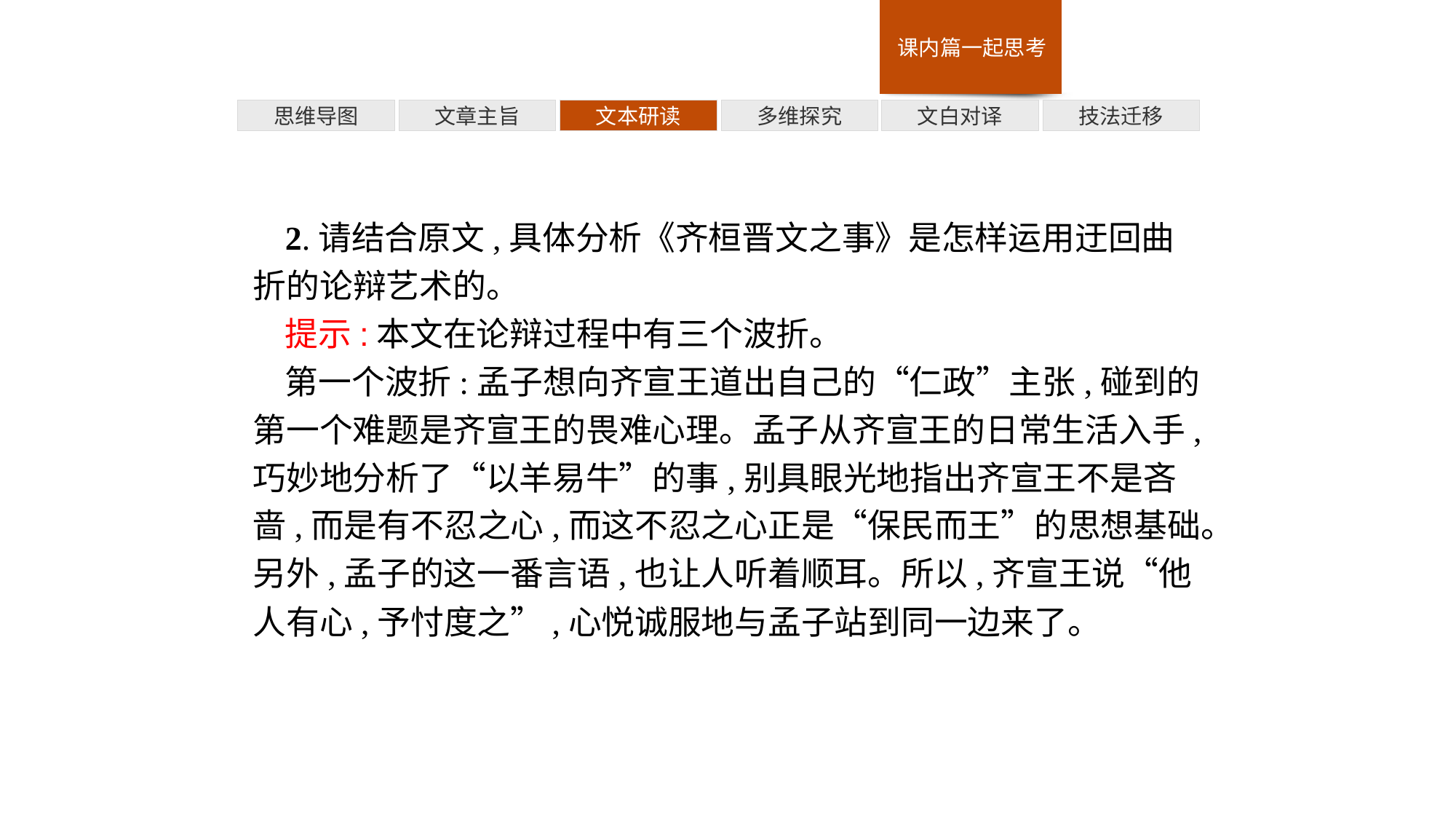

多维探究
技法迁移
思维导图
文章主旨
文本研读
文白对译
2.请结合原文,具体分析《齐桓晋文之事》是怎样运用迂回曲折的论辩艺术的。
提示:本文在论辩过程中有三个波折。
第一个波折:孟子想向齐宣王道出自己的“仁政”主张,碰到的第一个难题是齐宣王的畏难心理。孟子从齐宣王的日常生活入手,巧妙地分析了“以羊易牛”的事,别具眼光地指出齐宣王不是吝啬,而是有不忍之心,而这不忍之心正是“保民而王”的思想基础。另外,孟子的这一番言语,也让人听着顺耳。所以,齐宣王说“他人有心,予忖度之”,心悦诚服地与孟子站到同一边来了。